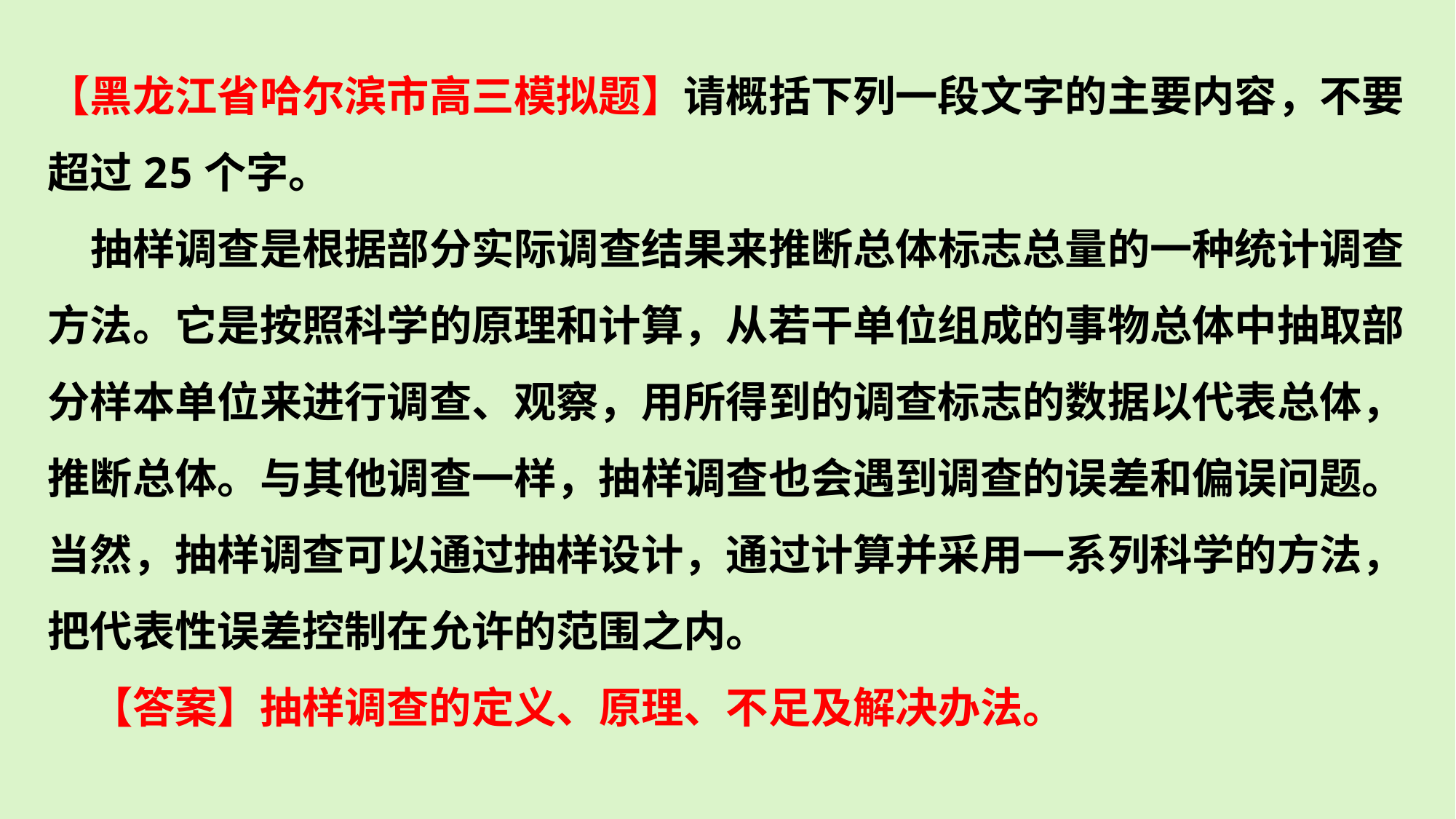

【黑龙江省哈尔滨市高三模拟题】请概括下列一段文字的主要内容，不要超过25个字。
抽样调查是根据部分实际调查结果来推断总体标志总量的一种统计调查方法。它是按照科学的原理和计算，从若干单位组成的事物总体中抽取部分样本单位来进行调查、观察，用所得到的调查标志的数据以代表总体，推断总体。与其他调查一样，抽样调查也会遇到调查的误差和偏误问题。当然，抽样调查可以通过抽样设计，通过计算并采用一系列科学的方法，把代表性误差控制在允许的范围之内。
【答案】抽样调查的定义、原理、不足及解决办法。